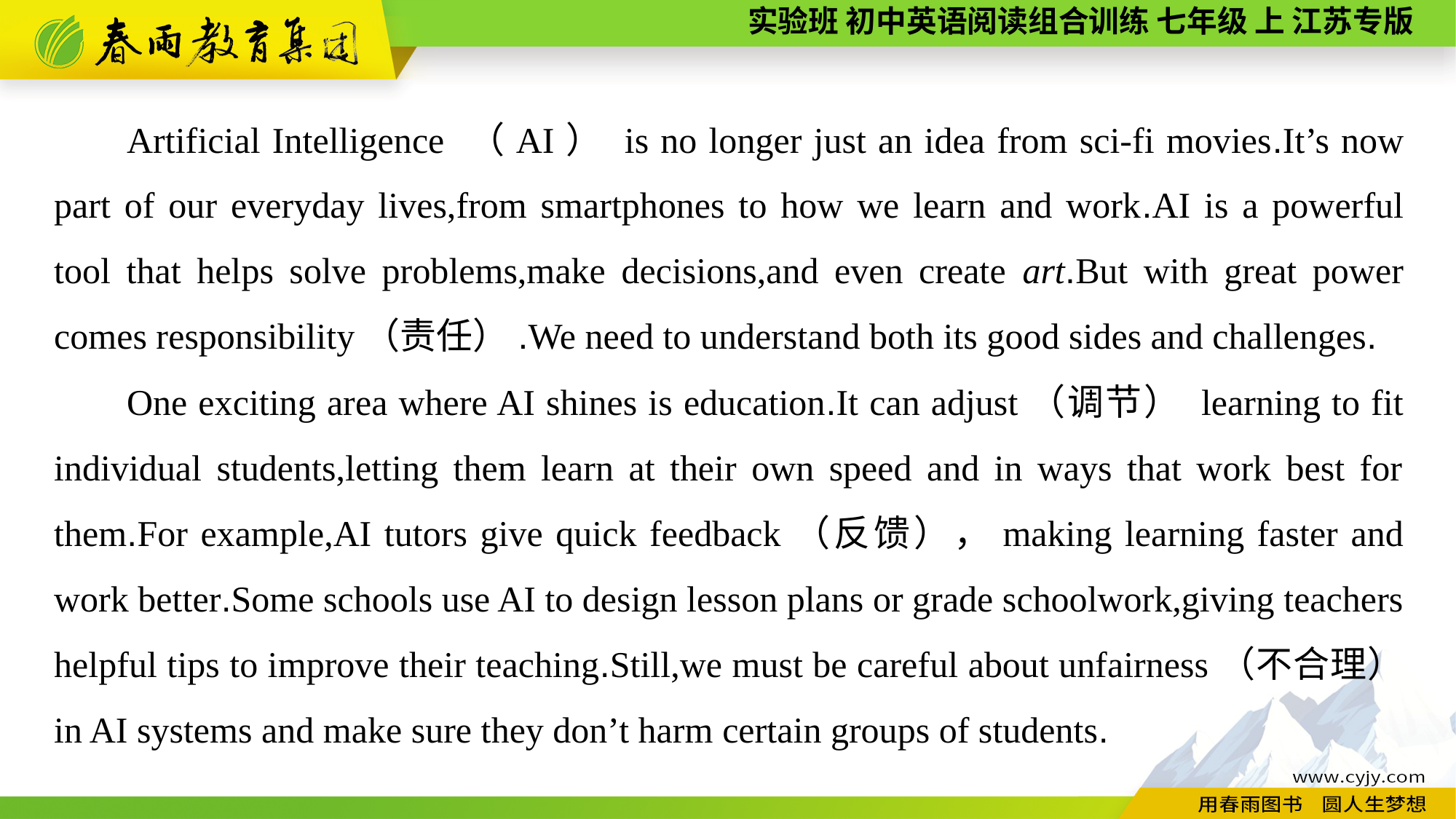

Artificial Intelligence （AI） is no longer just an idea from sci-fi movies.It’s now part of our everyday lives,from smartphones to how we learn and work.AI is a powerful tool that helps solve problems,make decisions,and even create art.But with great power comes responsibility（责任）.We need to understand both its good sides and challenges.
One exciting area where AI shines is education.It can adjust（调节） learning to fit individual students,letting them learn at their own speed and in ways that work best for them.For example,AI tutors give quick feedback（反馈），making learning faster and work better.Some schools use AI to design lesson plans or grade schoolwork,giving teachers helpful tips to improve their teaching.Still,we must be careful about unfairness（不合理） in AI systems and make sure they don’t harm certain groups of students.